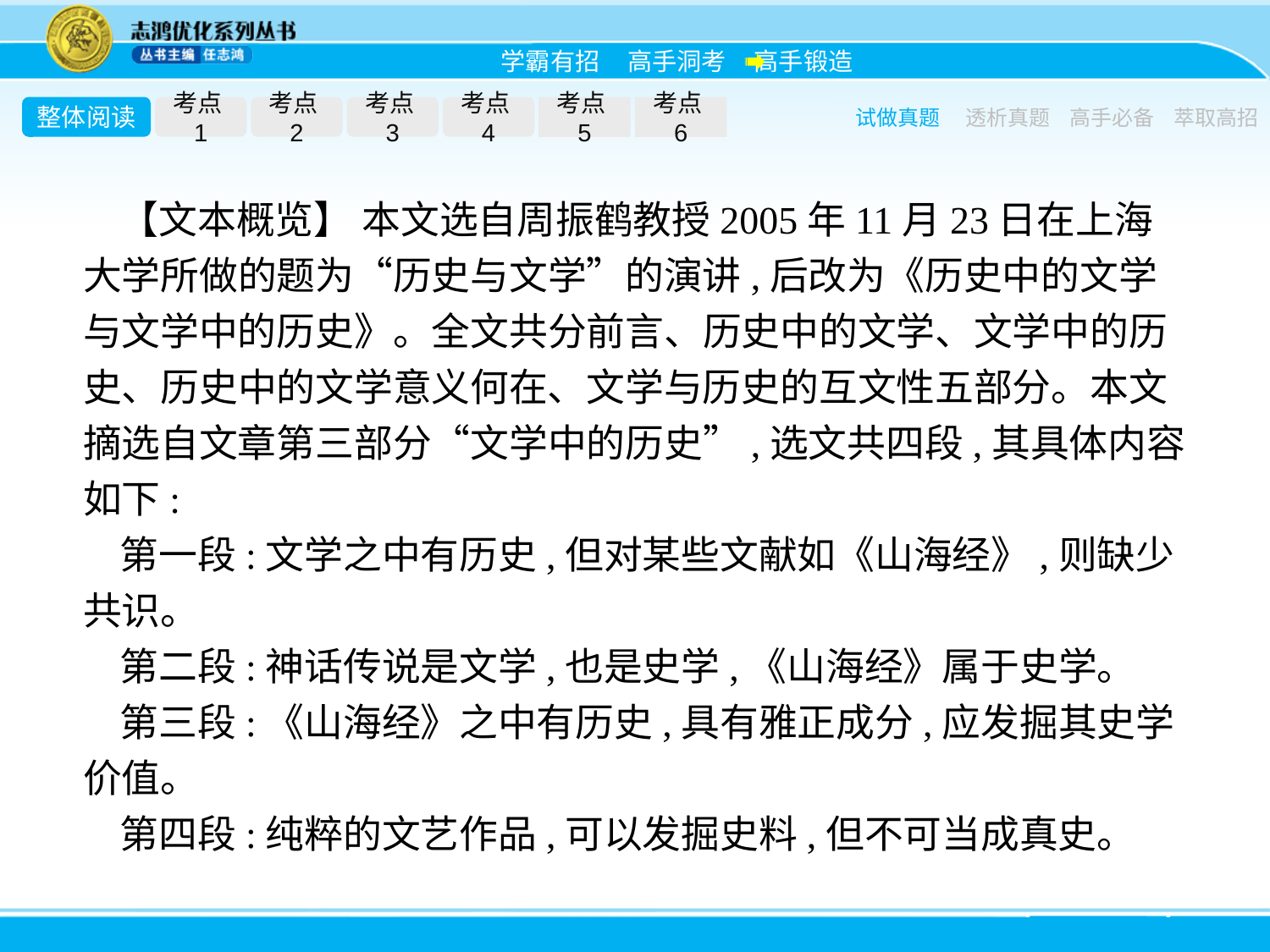

整体阅读
考点1
考点2
考点3
考点4
考点5
考点6
试做真题
透析真题
高手必备
萃取高招
【文本概览】 本文选自周振鹤教授2005年11月23日在上海大学所做的题为“历史与文学”的演讲,后改为《历史中的文学与文学中的历史》。全文共分前言、历史中的文学、文学中的历史、历史中的文学意义何在、文学与历史的互文性五部分。本文摘选自文章第三部分“文学中的历史”,选文共四段,其具体内容如下:
第一段:文学之中有历史,但对某些文献如《山海经》,则缺少共识。
第二段:神话传说是文学,也是史学,《山海经》属于史学。
第三段:《山海经》之中有历史,具有雅正成分,应发掘其史学价值。
第四段:纯粹的文艺作品,可以发掘史料,但不可当成真史。